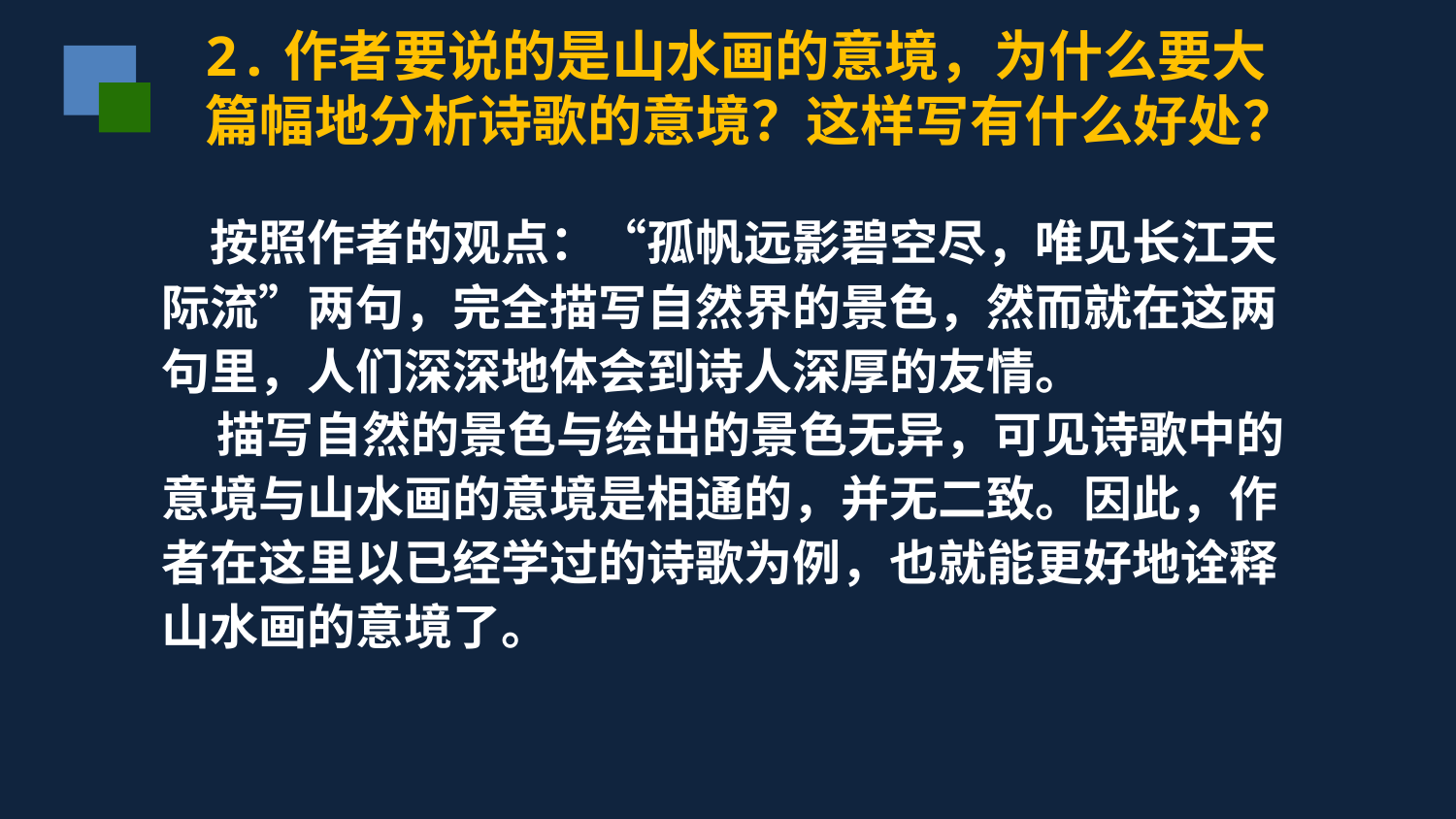

2.作者要说的是山水画的意境，为什么要大篇幅地分析诗歌的意境？这样写有什么好处？

    按照作者的观点：“孤帆远影碧空尽，唯见长江天际流”两句，完全描写自然界的景色，然而就在这两句里，人们深深地体会到诗人深厚的友情。
    描写自然的景色与绘出的景色无异，可见诗歌中的意境与山水画的意境是相通的，并无二致。因此，作者在这里以已经学过的诗歌为例，也就能更好地诠释山水画的意境了。